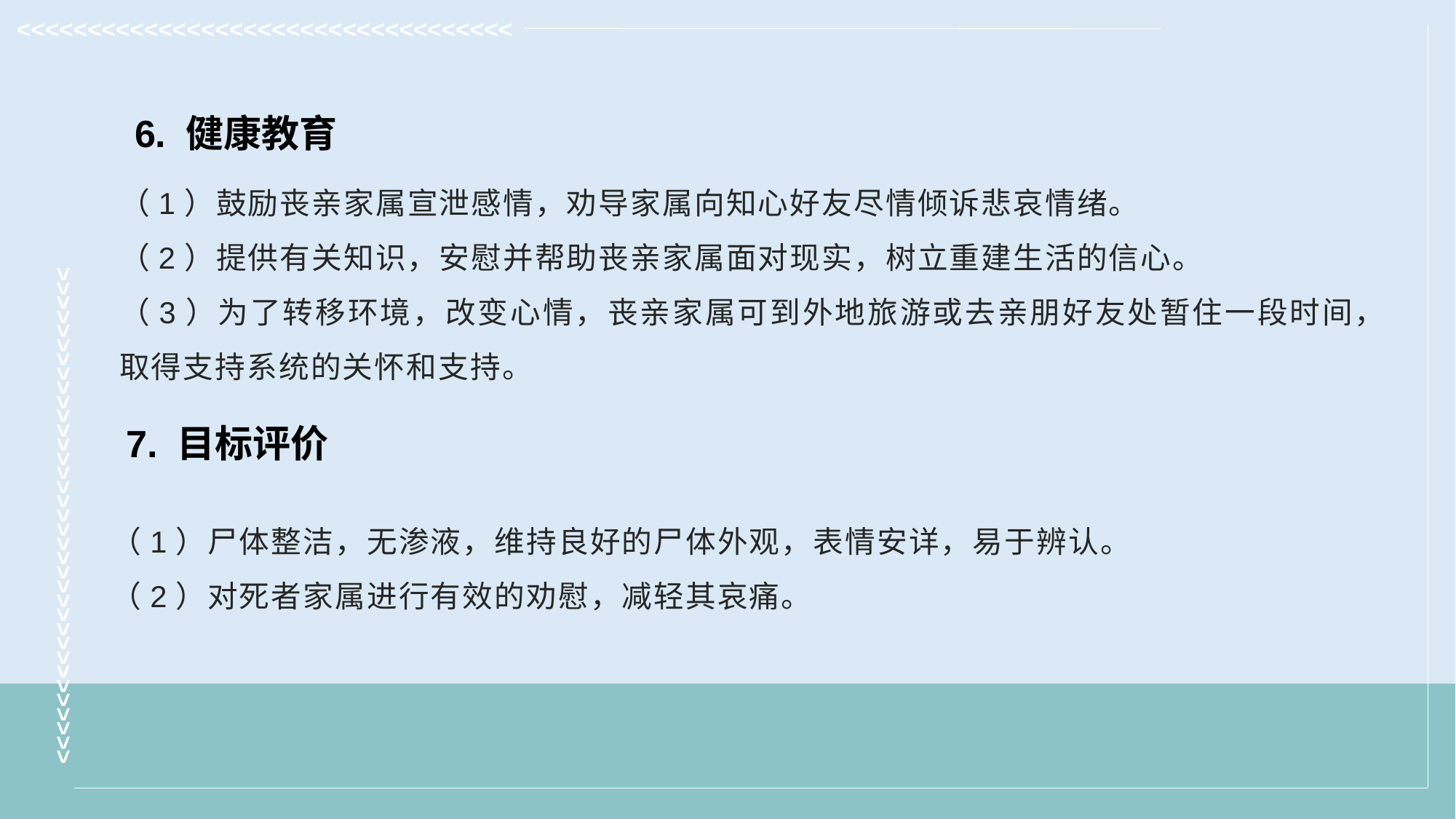

6. 健康教育
（1）鼓励丧亲家属宣泄感情，劝导家属向知心好友尽情倾诉悲哀情绪。
（2）提供有关知识，安慰并帮助丧亲家属面对现实，树立重建生活的信心。
（3）为了转移环境，改变心情，丧亲家属可到外地旅游或去亲朋好友处暂住一段时间，取得支持系统的关怀和支持。
7. 目标评价
（1）尸体整洁，无渗液，维持良好的尸体外观，表情安详，易于辨认。
（2）对死者家属进行有效的劝慰，减轻其哀痛。